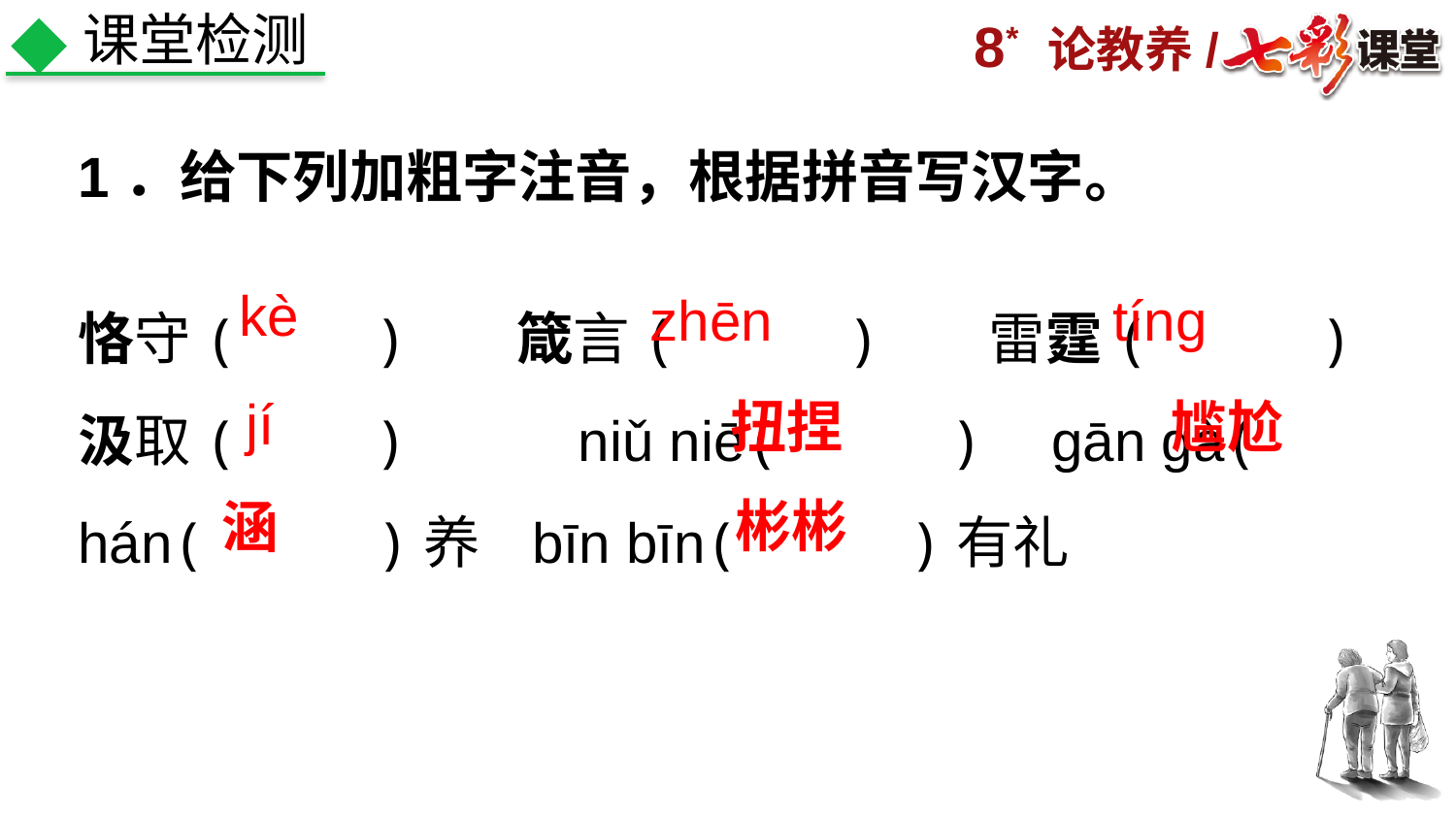

课堂检测

1．给下列加粗字注音，根据拼音写汉字。
恪守(    )　   箴言(     )　   雷霆(     )
汲取(    )     niǔ niē(     )  ɡān ɡà(      )
hán(     )养   bīn bīn(     )有礼
zhēn
tínɡ
kè
jí
尴尬
扭捏
彬彬
涵